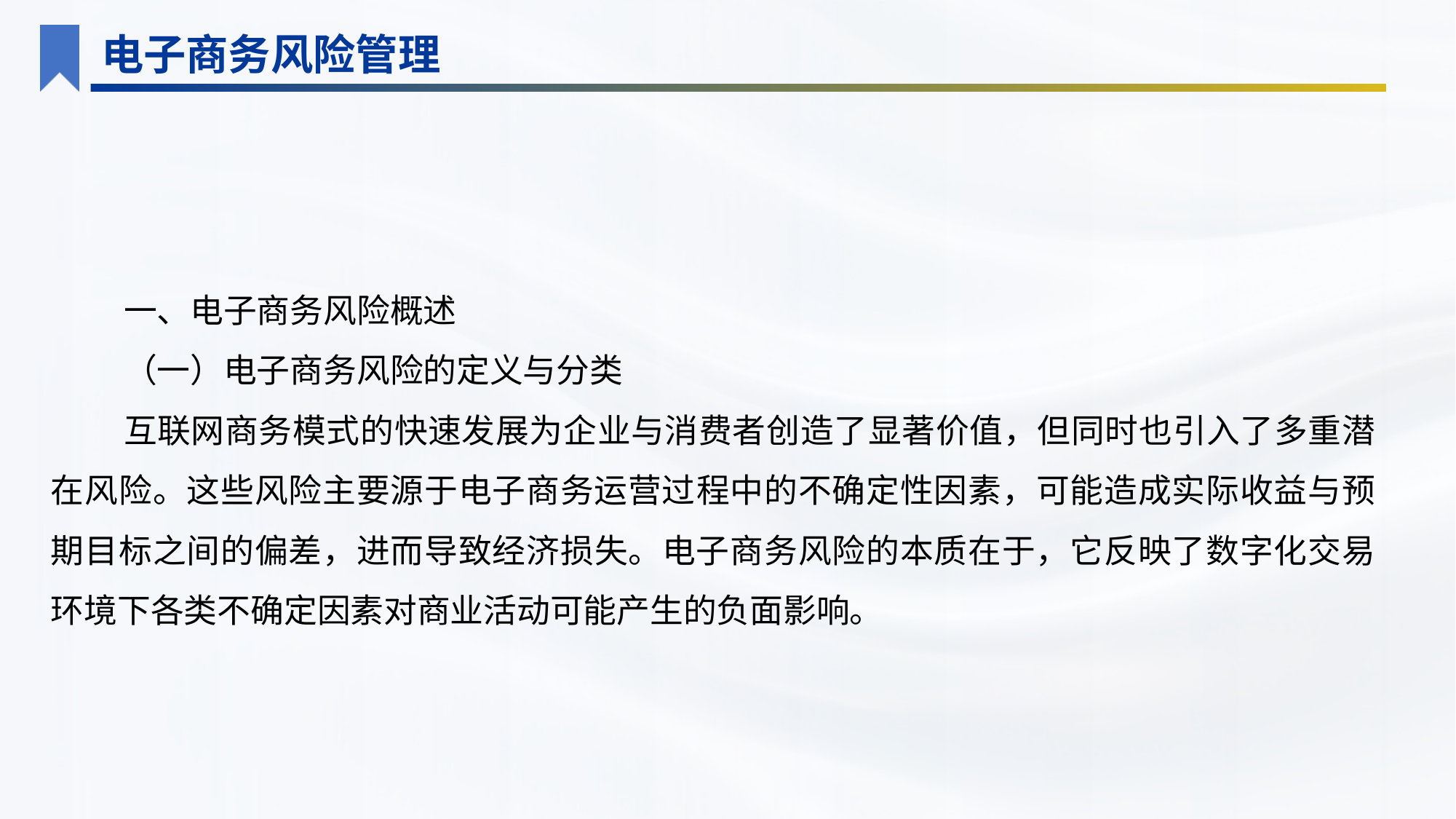

电子商务风险管理
一、电子商务风险概述
（一）电子商务风险的定义与分类
互联网商务模式的快速发展为企业与消费者创造了显著价值，但同时也引入了多重潜在风险。这些风险主要源于电子商务运营过程中的不确定性因素，可能造成实际收益与预期目标之间的偏差，进而导致经济损失。电子商务风险的本质在于，它反映了数字化交易环境下各类不确定因素对商业活动可能产生的负面影响。